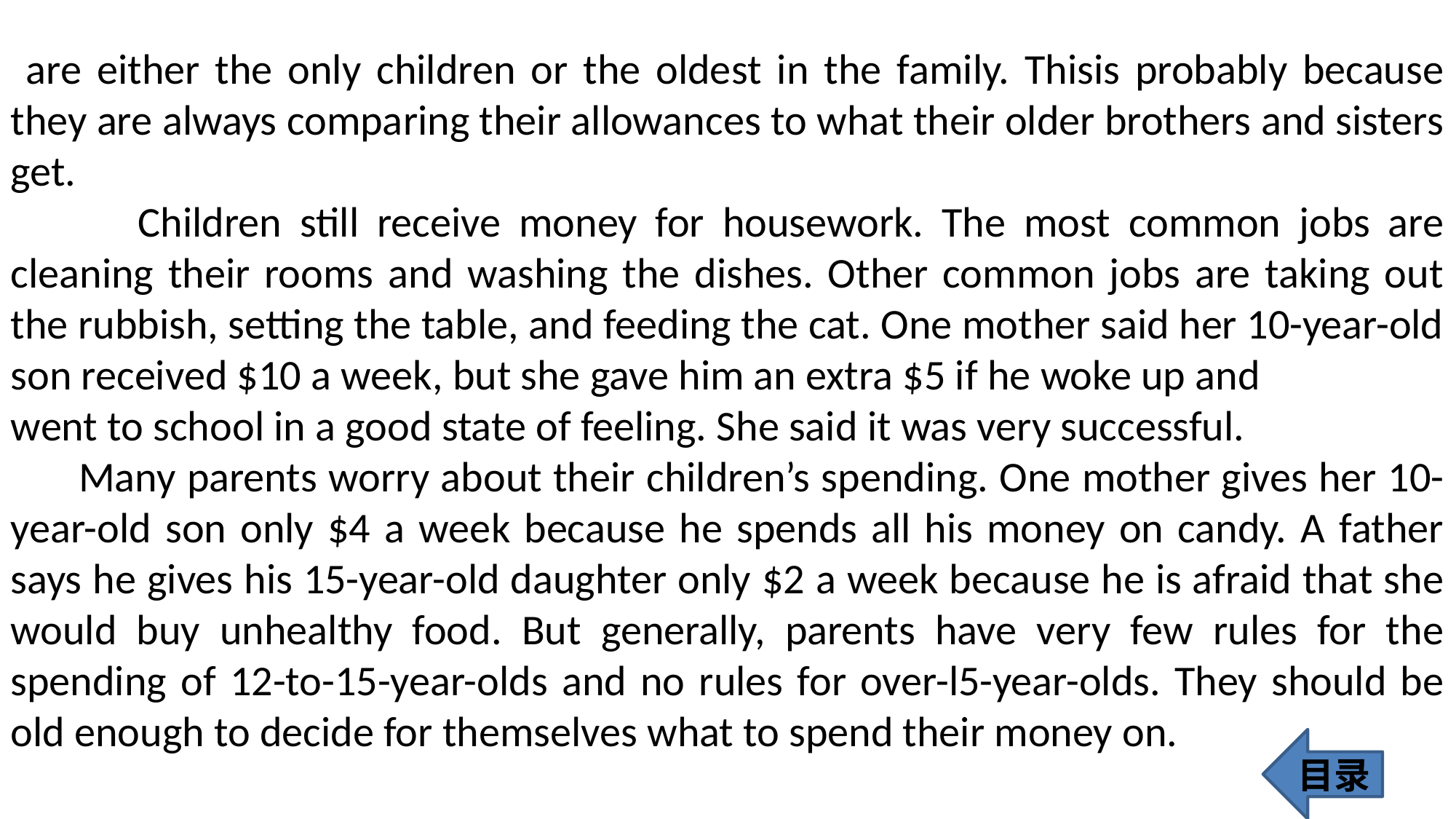

are either the only children or the oldest in the family. Thisis probably because they are always comparing their allowances to what their older brothers and sisters get.
       Children still receive money for housework. The most common jobs are cleaning their rooms and washing the dishes. Other common jobs are taking out the rubbish, setting the table, and feeding the cat. One mother said her 10-year-old son received $10 a week, but she gave him an extra $5 if he woke up and
went to school in a good state of feeling. She said it was very successful.
      Many parents worry about their children’s spending. One mother gives her 10-year-old son only $4 a week because he spends all his money on candy. A father says he gives his 15-year-old daughter only $2 a week because he is afraid that she would buy unhealthy food. But generally, parents have very few rules for the spending of 12-to-15-year-olds and no rules for over-l5-year-olds. They should be old enough to decide for themselves what to spend their money on.
目录
422